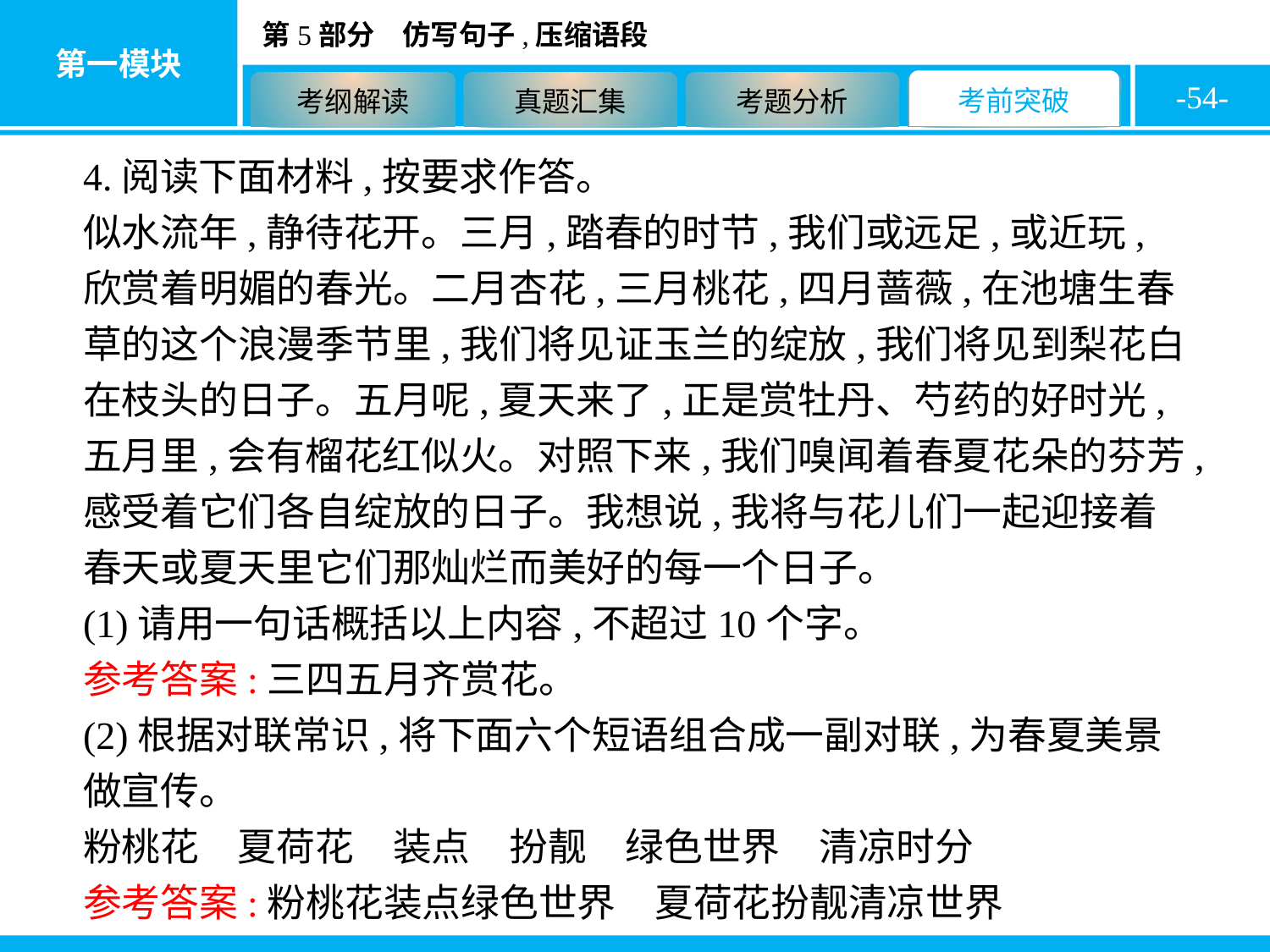

-54-
4.阅读下面材料,按要求作答。
似水流年,静待花开。三月,踏春的时节,我们或远足,或近玩,欣赏着明媚的春光。二月杏花,三月桃花,四月蔷薇,在池塘生春草的这个浪漫季节里,我们将见证玉兰的绽放,我们将见到梨花白在枝头的日子。五月呢,夏天来了,正是赏牡丹、芍药的好时光,五月里,会有榴花红似火。对照下来,我们嗅闻着春夏花朵的芬芳,感受着它们各自绽放的日子。我想说,我将与花儿们一起迎接着春天或夏天里它们那灿烂而美好的每一个日子。
(1)请用一句话概括以上内容,不超过10个字。
参考答案:三四五月齐赏花。
(2)根据对联常识,将下面六个短语组合成一副对联,为春夏美景做宣传。
粉桃花　夏荷花　装点　扮靓　绿色世界　清凉时分
参考答案:粉桃花装点绿色世界　夏荷花扮靓清凉世界